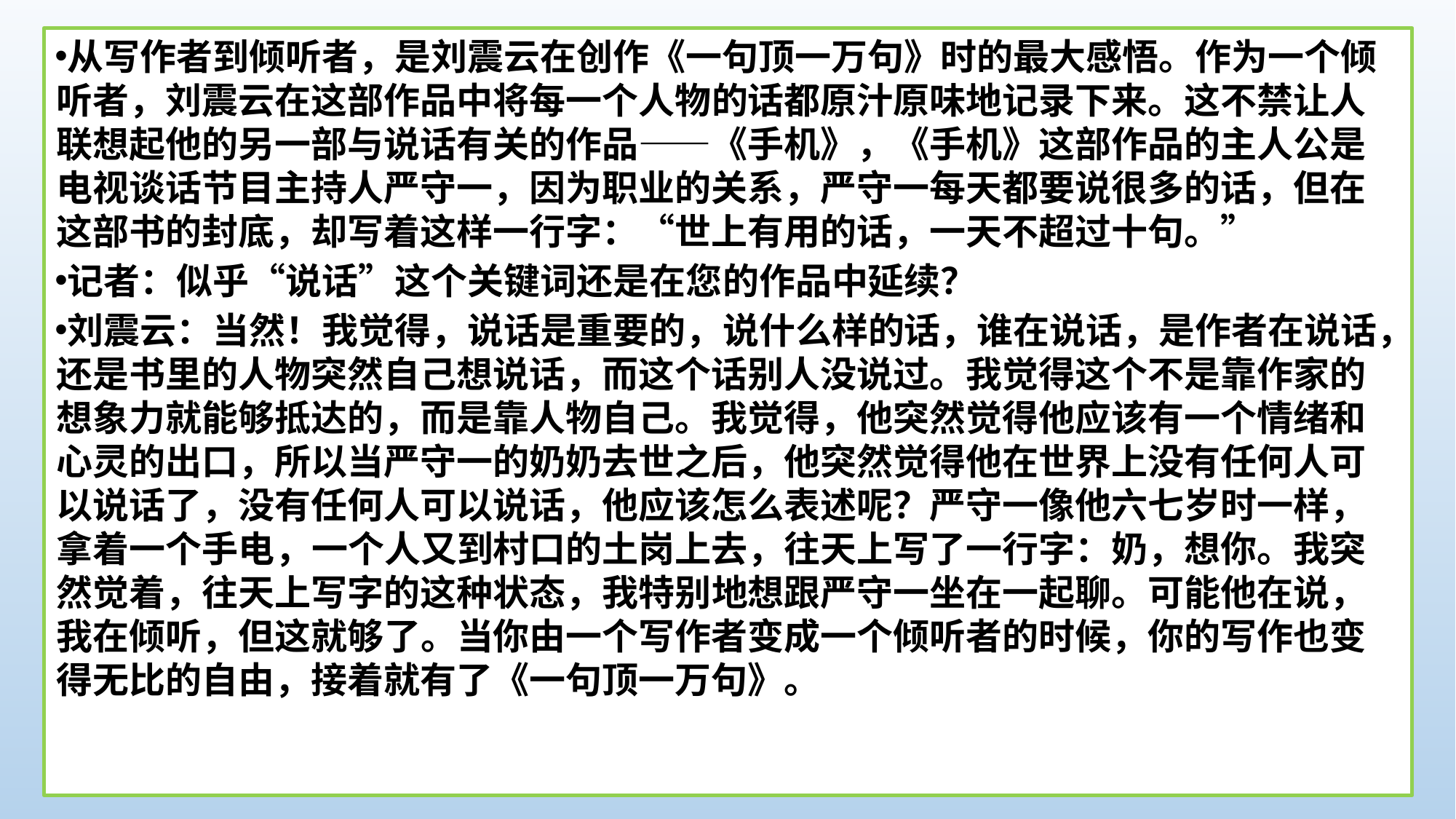

从写作者到倾听者，是刘震云在创作《一句顶一万句》时的最大感悟。作为一个倾听者，刘震云在这部作品中将每一个人物的话都原汁原味地记录下来。这不禁让人联想起他的另一部与说话有关的作品——《手机》，《手机》这部作品的主人公是电视谈话节目主持人严守一，因为职业的关系，严守一每天都要说很多的话，但在这部书的封底，却写着这样一行字：“世上有用的话，一天不超过十句。”
记者：似乎“说话”这个关键词还是在您的作品中延续？
刘震云：当然！我觉得，说话是重要的，说什么样的话，谁在说话，是作者在说话，还是书里的人物突然自己想说话，而这个话别人没说过。我觉得这个不是靠作家的想象力就能够抵达的，而是靠人物自己。我觉得，他突然觉得他应该有一个情绪和心灵的出口，所以当严守一的奶奶去世之后，他突然觉得他在世界上没有任何人可以说话了，没有任何人可以说话，他应该怎么表述呢？严守一像他六七岁时一样，拿着一个手电，一个人又到村口的土岗上去，往天上写了一行字：奶，想你。我突然觉着，往天上写字的这种状态，我特别地想跟严守一坐在一起聊。可能他在说，我在倾听，但这就够了。当你由一个写作者变成一个倾听者的时候，你的写作也变得无比的自由，接着就有了《一句顶一万句》。